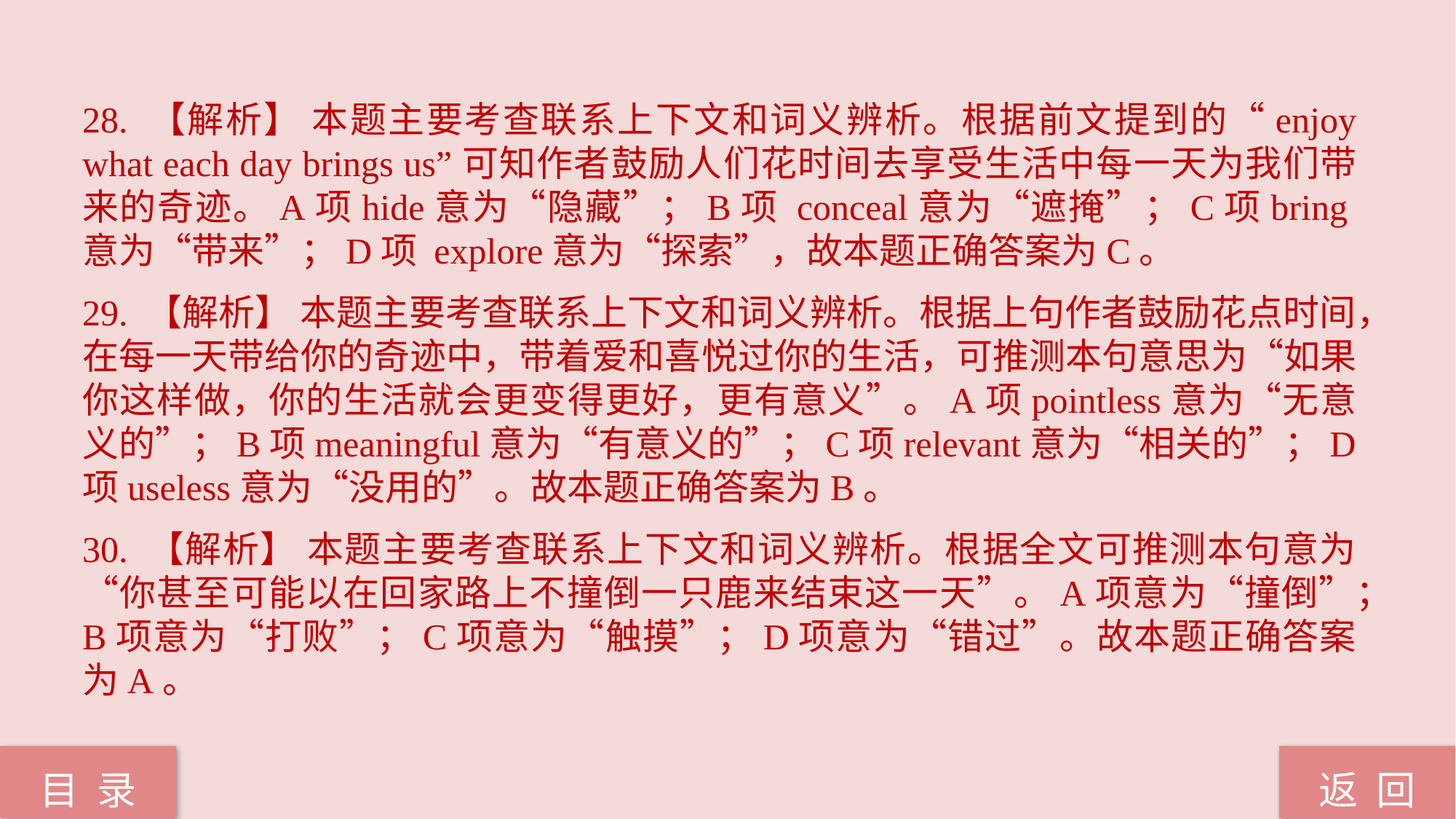

28. 【解析】 本题主要考查联系上下文和词义辨析。根据前文提到的“enjoy what each day brings us”可知作者鼓励人们花时间去享受生活中每一天为我们带来的奇迹。A项hide意为“隐藏”；B项 conceal意为“遮掩”；C项bring意为“带来”；D项 explore意为“探索”，故本题正确答案为C。
29. 【解析】 本题主要考查联系上下文和词义辨析。根据上句作者鼓励花点时间，在每一天带给你的奇迹中，带着爱和喜悦过你的生活，可推测本句意思为“如果你这样做，你的生活就会更变得更好，更有意义”。A项pointless意为“无意义的”；B项meaningful意为“有意义的”；C项relevant意为“相关的”；D项useless意为“没用的”。故本题正确答案为B。
30. 【解析】 本题主要考查联系上下文和词义辨析。根据全文可推测本句意为“你甚至可能以在回家路上不撞倒一只鹿来结束这一天”。A项意为“撞倒”；B项意为“打败”；C项意为“触摸”；D项意为“错过”。故本题正确答案为A。
返  回